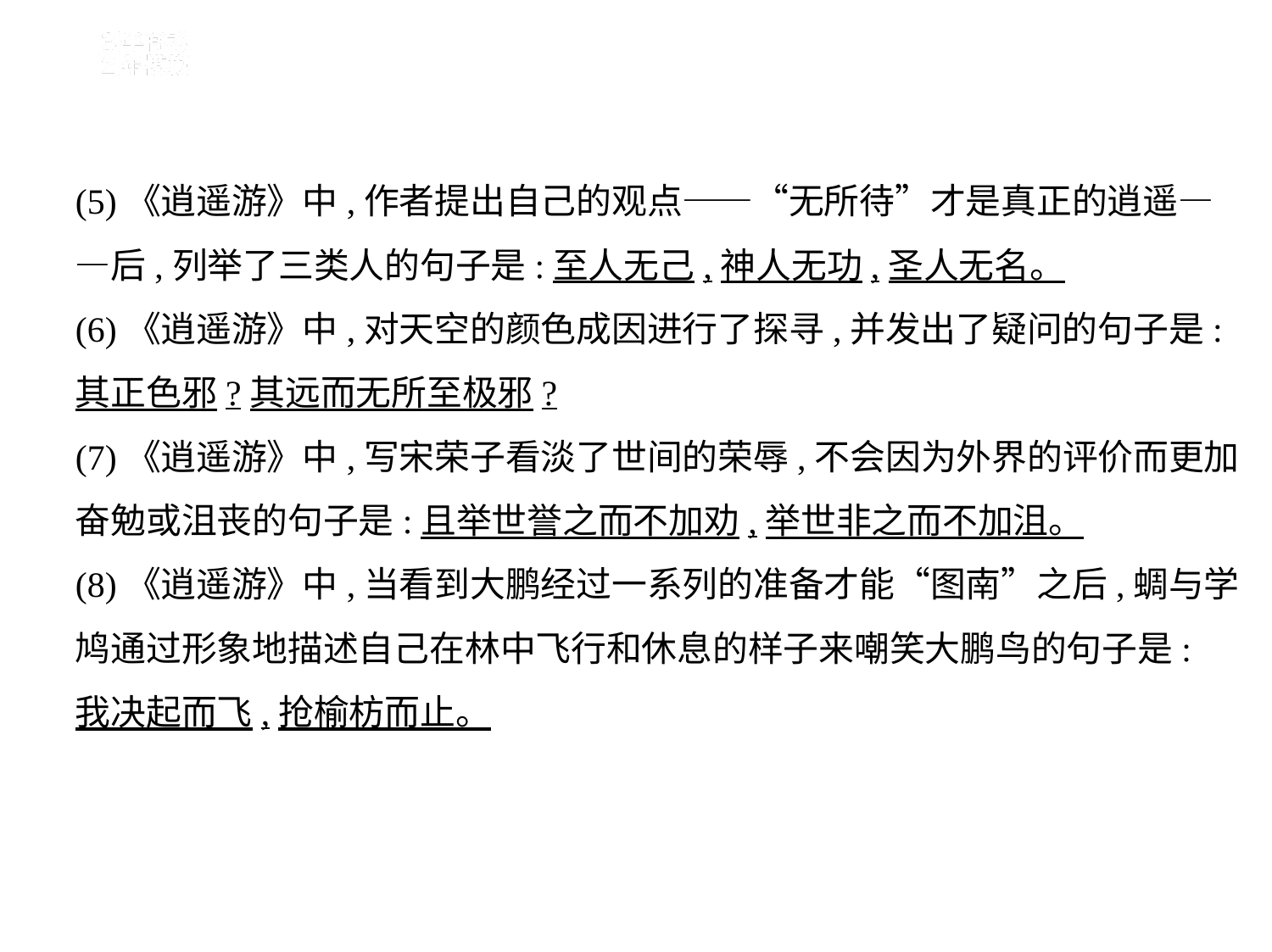

(5)《逍遥游》中,作者提出自己的观点——“无所待”才是真正的逍遥—
—后,列举了三类人的句子是:至人无己,神人无功,圣人无名。
(6)《逍遥游》中,对天空的颜色成因进行了探寻,并发出了疑问的句子是:
其正色邪?其远而无所至极邪?
(7)《逍遥游》中,写宋荣子看淡了世间的荣辱,不会因为外界的评价而更加
奋勉或沮丧的句子是:且举世誉之而不加劝,举世非之而不加沮。
(8)《逍遥游》中,当看到大鹏经过一系列的准备才能“图南”之后,蜩与学
鸠通过形象地描述自己在林中飞行和休息的样子来嘲笑大鹏鸟的句子是:
我决起而飞,抢榆枋而止。